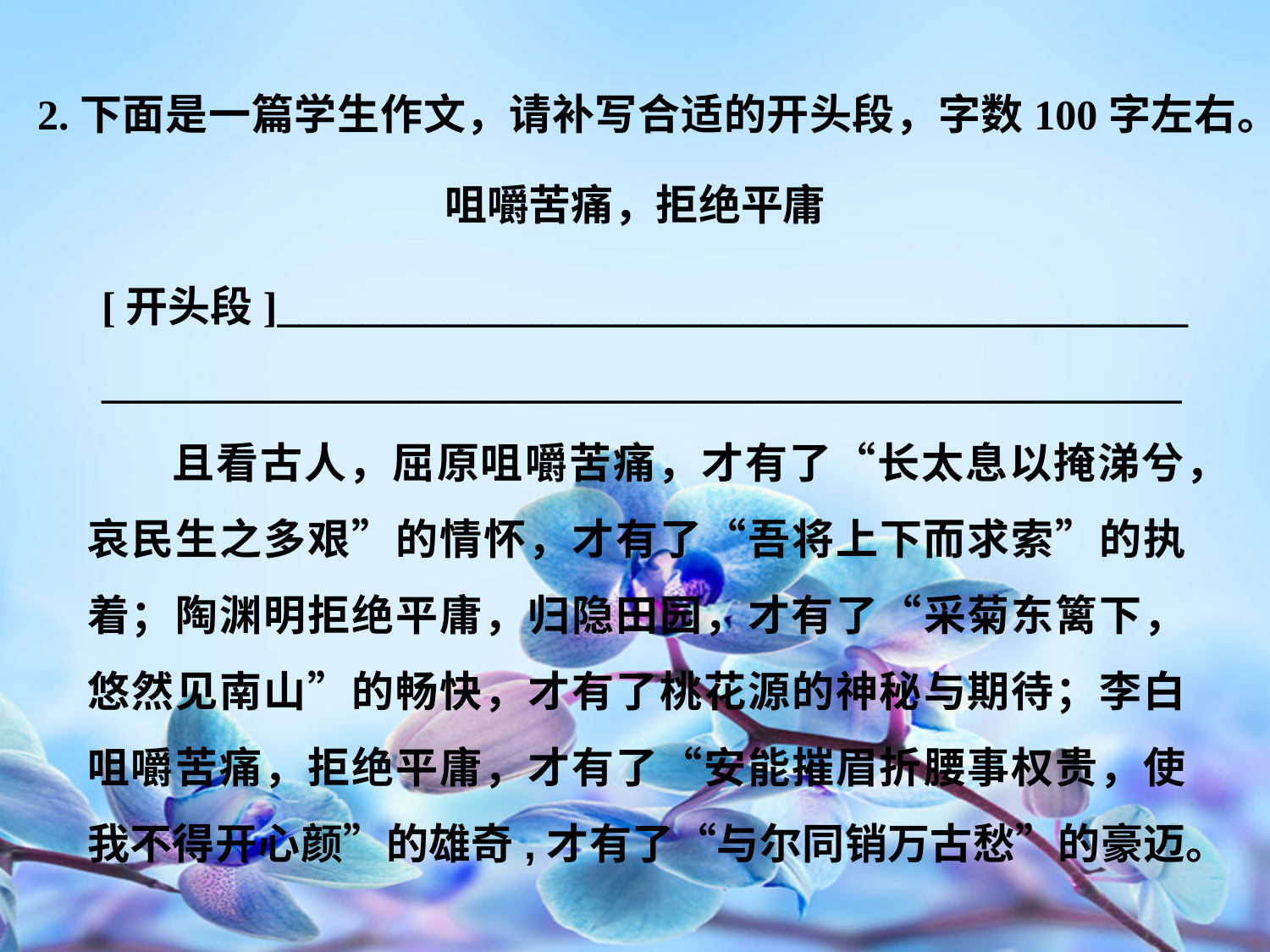

2.下面是一篇学生作文，请补写合适的开头段，字数100字左右。
咀嚼苦痛，拒绝平庸
[开头段]___________________________________________
___________________________________________________
且看古人，屈原咀嚼苦痛，才有了“长太息以掩涕兮，哀民生之多艰”的情怀，才有了“吾将上下而求索”的执着；陶渊明拒绝平庸，归隐田园，才有了“采菊东篱下，悠然见南山”的畅快，才有了桃花源的神秘与期待；李白咀嚼苦痛，拒绝平庸，才有了“安能摧眉折腰事权贵，使我不得开心颜”的雄奇,才有了“与尔同销万古愁”的豪迈。